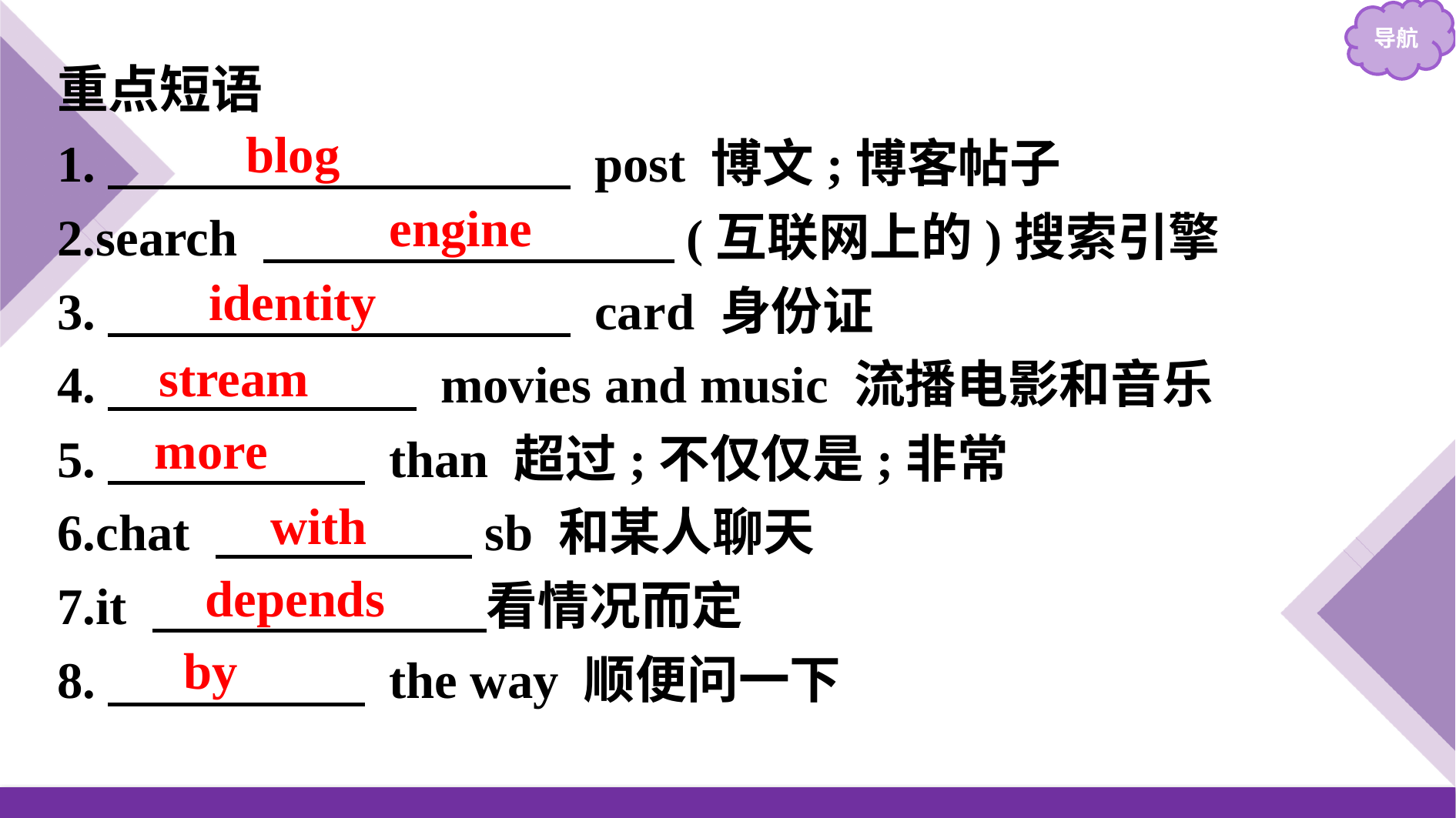

重点短语
1.　　　　　　　　　 post 博文;博客帖子
2.search 　　　　　　　　(互联网上的)搜索引擎
3.　　　　　　　　　 card 身份证
4.　　　　　　 movies and music 流播电影和音乐
5.　　　　　 than 超过;不仅仅是;非常
6.chat 　　　　　sb 和某人聊天
7.it 　　　　　　 看情况而定
8.　　　　　 the way 顺便问一下
blog
engine
identity
stream
more
with
depends
by